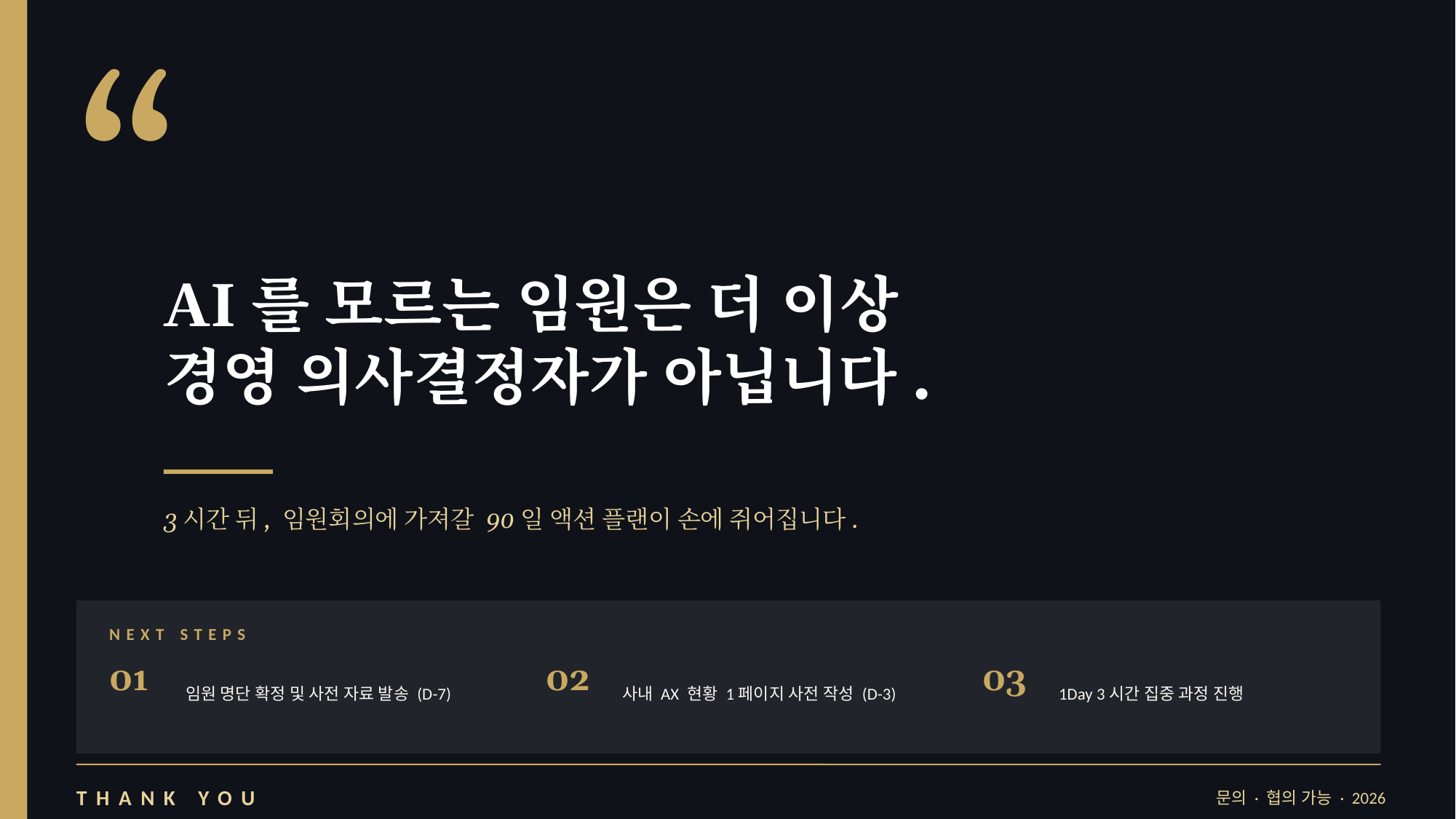

“
AI를 모르는 임원은 더 이상
경영 의사결정자가 아닙니다.

3시간 뒤, 임원회의에 가져갈 90일 액션 플랜이 손에 쥐어집니다.

NEXT STEPS
01
02
03
임원 명단 확정 및 사전 자료 발송 (D-7)
사내 AX 현황 1페이지 사전 작성 (D-3)
1Day 3시간 집중 과정 진행

THANK YOU
문의 · 협의 가능 ·  2026